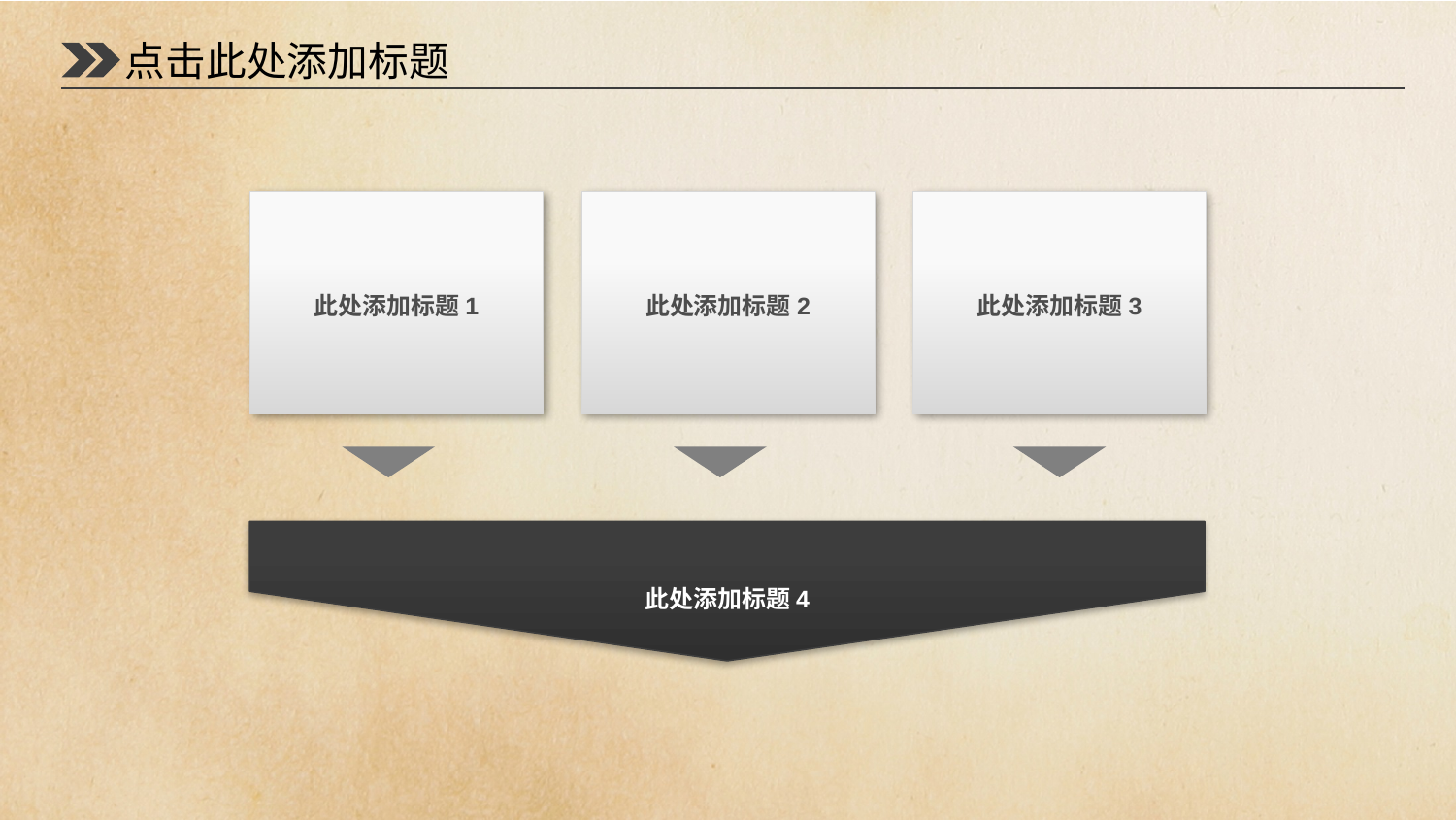

点击此处添加标题
此处添加标题1
此处添加标题2
此处添加标题3

此处添加标题4